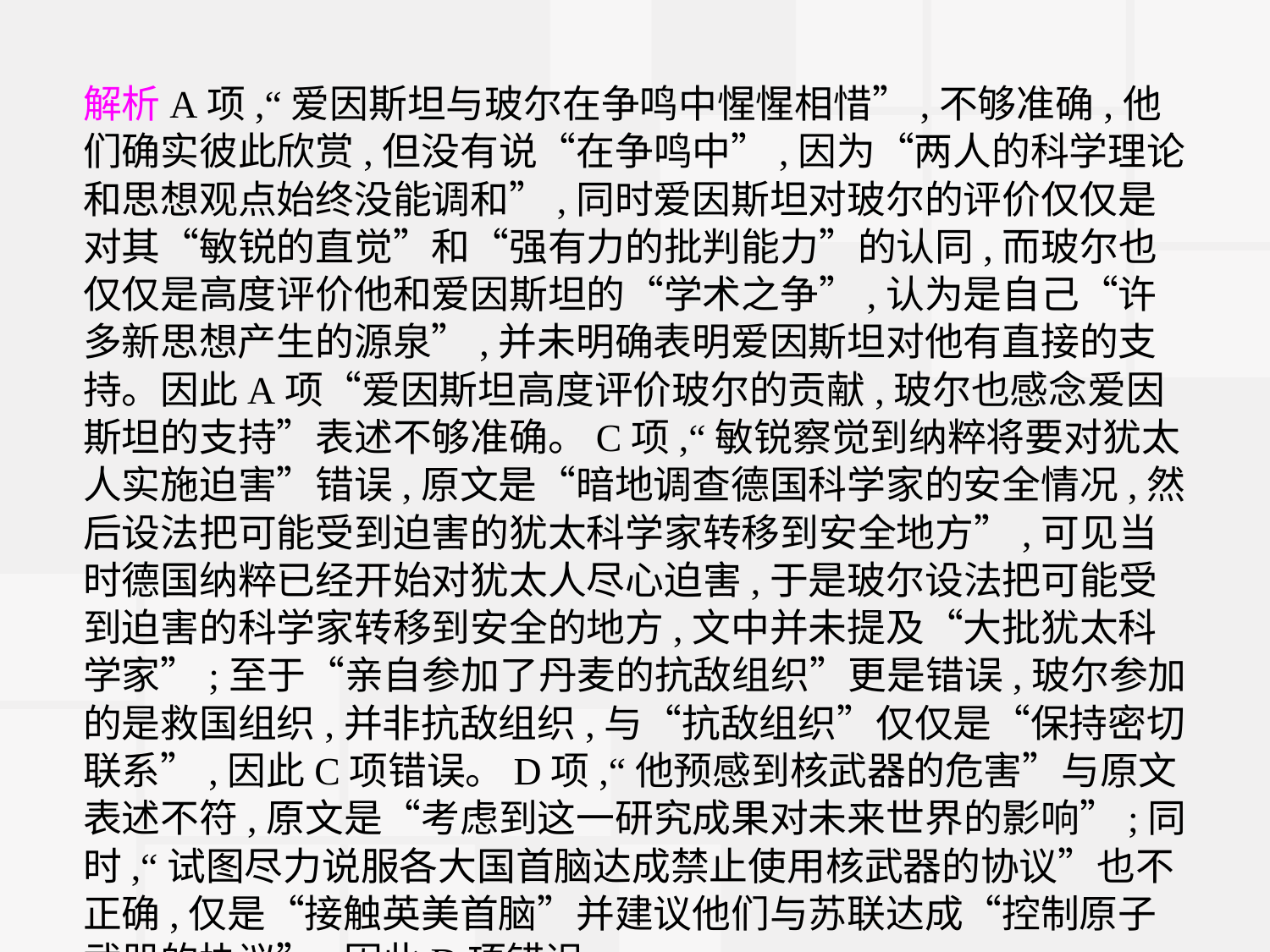

解析A项,“爱因斯坦与玻尔在争鸣中惺惺相惜”,不够准确,他们确实彼此欣赏,但没有说“在争鸣中”,因为“两人的科学理论和思想观点始终没能调和”,同时爱因斯坦对玻尔的评价仅仅是对其“敏锐的直觉”和“强有力的批判能力”的认同,而玻尔也仅仅是高度评价他和爱因斯坦的“学术之争”,认为是自己“许多新思想产生的源泉”,并未明确表明爱因斯坦对他有直接的支持。因此A项“爱因斯坦高度评价玻尔的贡献,玻尔也感念爱因斯坦的支持”表述不够准确。C项,“敏锐察觉到纳粹将要对犹太人实施迫害”错误,原文是“暗地调查德国科学家的安全情况,然后设法把可能受到迫害的犹太科学家转移到安全地方”,可见当时德国纳粹已经开始对犹太人尽心迫害,于是玻尔设法把可能受到迫害的科学家转移到安全的地方,文中并未提及“大批犹太科学家”;至于“亲自参加了丹麦的抗敌组织”更是错误,玻尔参加的是救国组织,并非抗敌组织,与“抗敌组织”仅仅是“保持密切联系”,因此C项错误。D项,“他预感到核武器的危害”与原文表述不符,原文是“考虑到这一研究成果对未来世界的影响”;同时,“试图尽力说服各大国首脑达成禁止使用核武器的协议”也不正确,仅是“接触英美首脑”并建议他们与苏联达成“控制原子武器的协议”,因此D项错误。